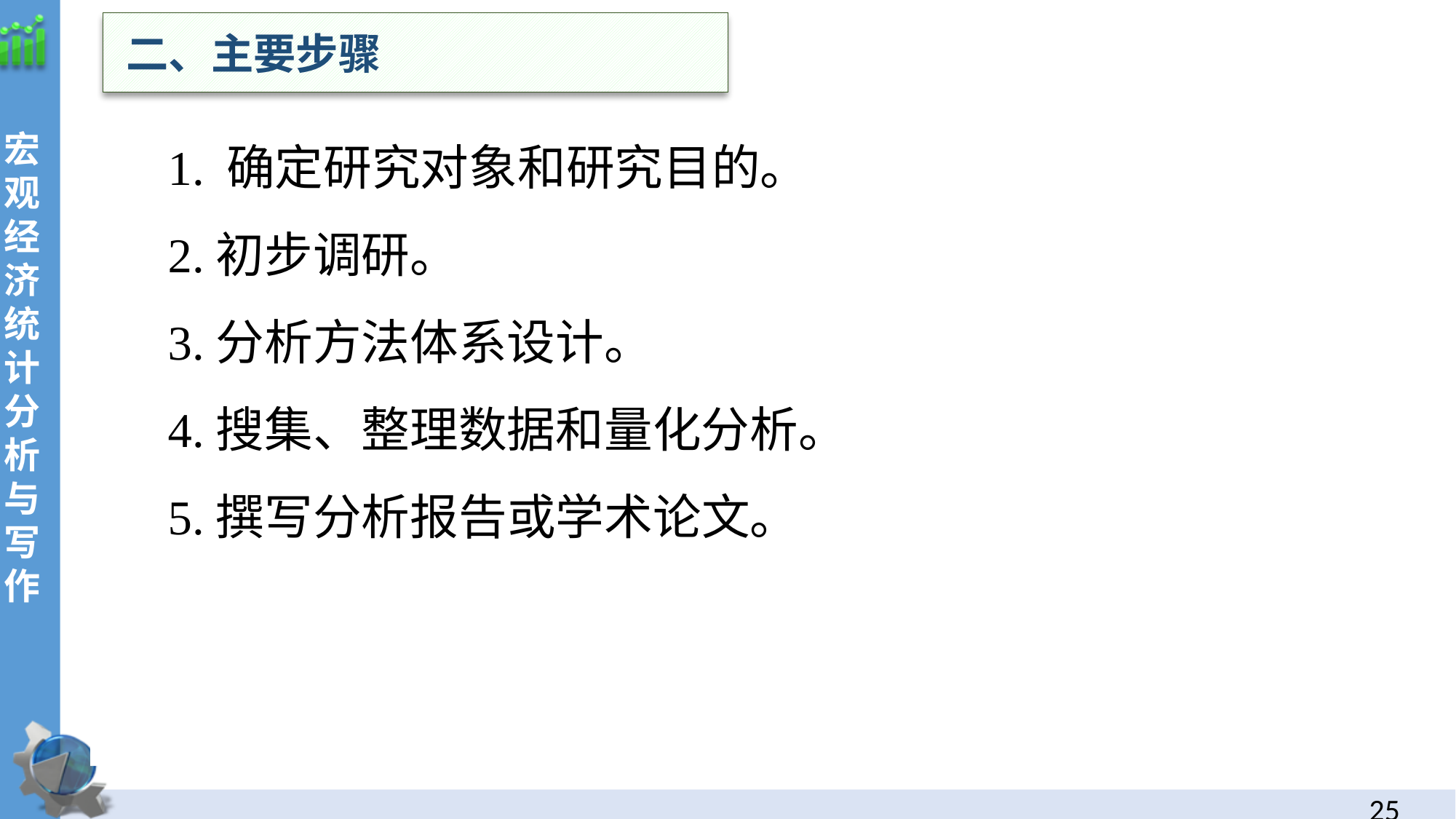

二、主要步骤
1. 确定研究对象和研究目的。
2.初步调研。
3.分析方法体系设计。
4.搜集、整理数据和量化分析。
5.撰写分析报告或学术论文。

25